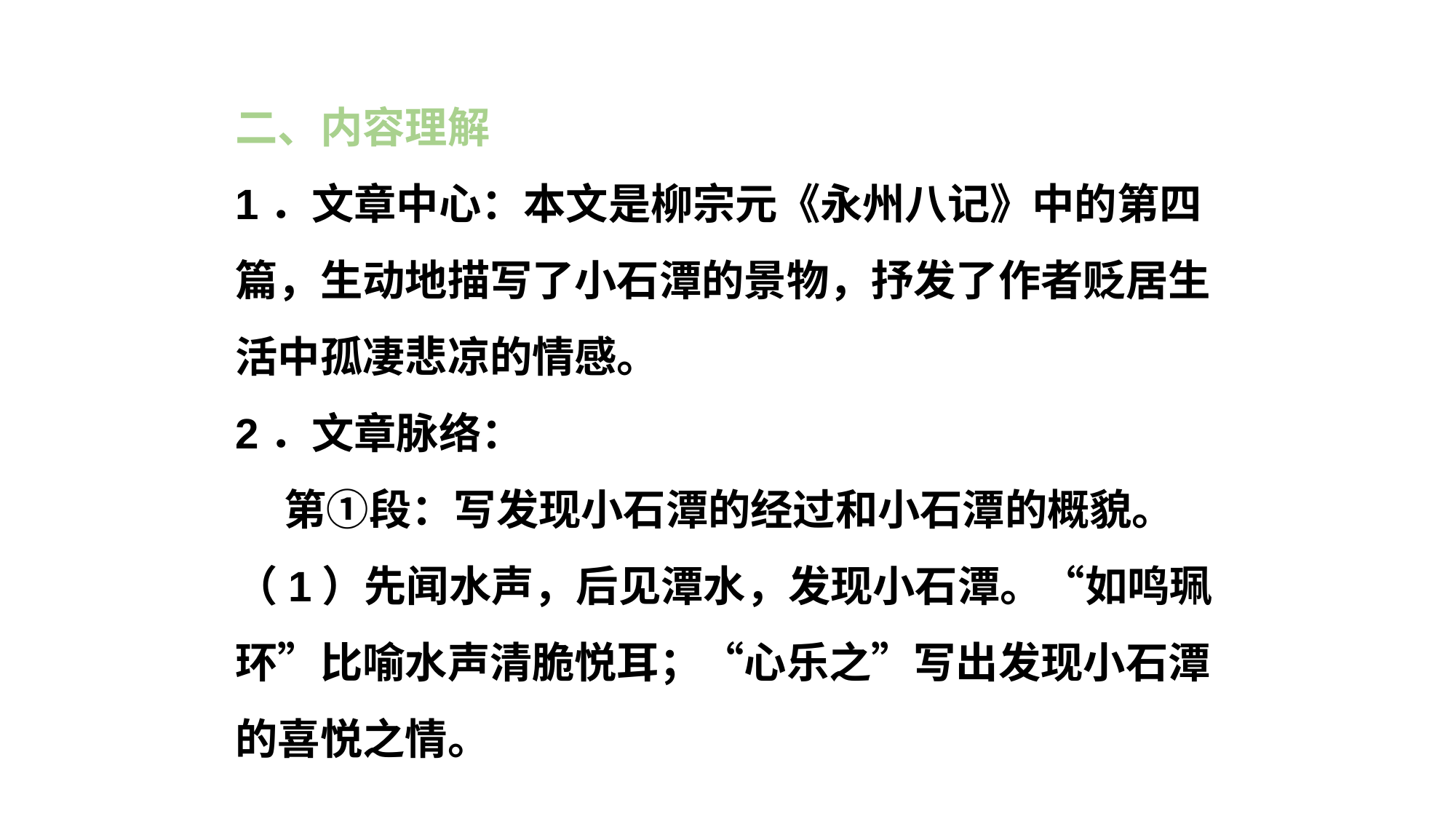

二、内容理解
1．文章中心：本文是柳宗元《永州八记》中的第四篇，生动地描写了小石潭的景物，抒发了作者贬居生活中孤凄悲凉的情感。
2．文章脉络：
    第①段：写发现小石潭的经过和小石潭的概貌。
（1）先闻水声，后见潭水，发现小石潭。“如鸣珮环”比喻水声清脆悦耳；“心乐之”写出发现小石潭的喜悦之情。